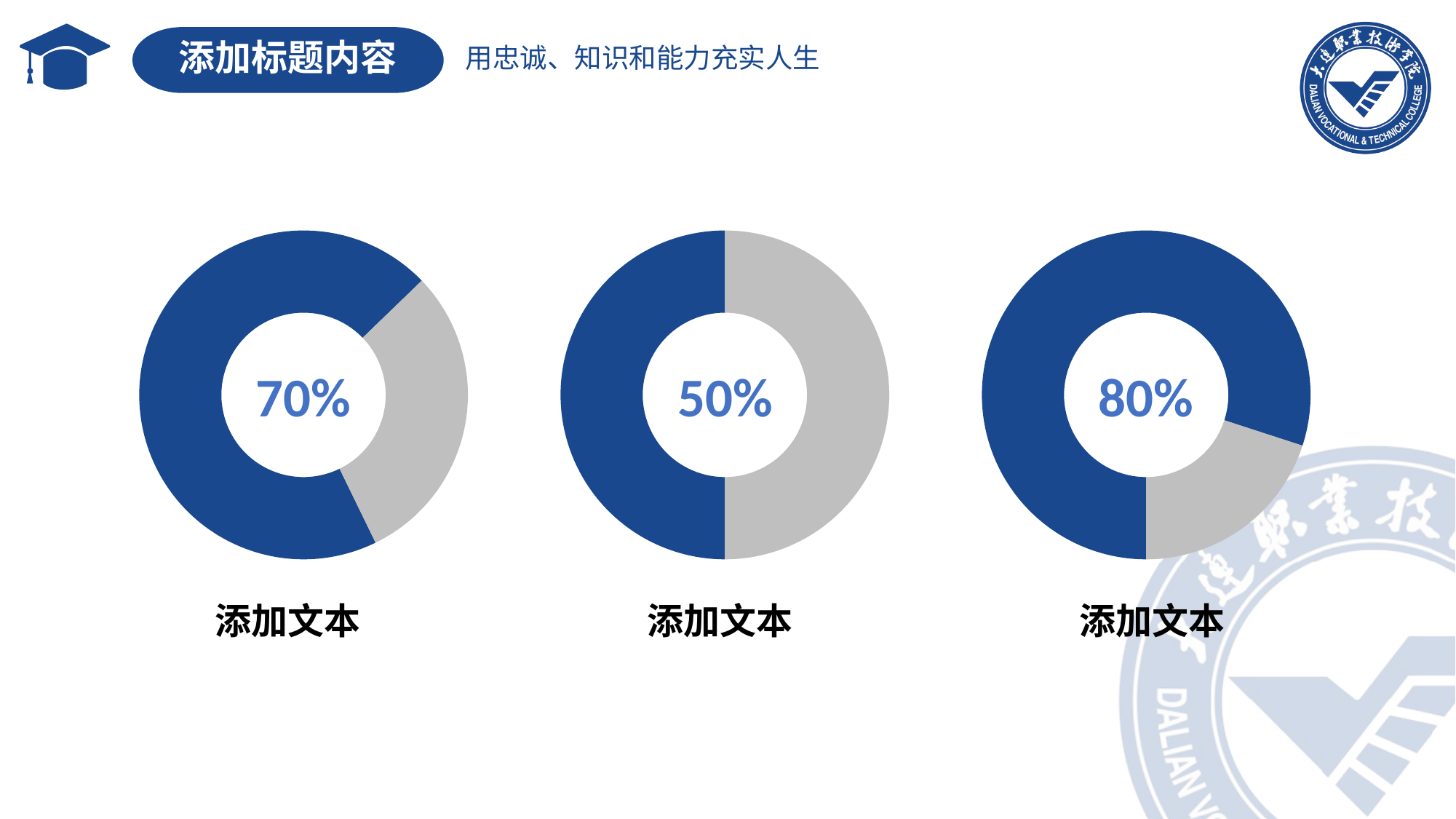

添加标题内容

### Chart

| Category | 成就 |
|---|---|
| 1st | 70.0 |
| 2nd | 30.0 |
70%

### Chart

| Category | 成就 |
|---|---|
| 1st | 50.0 |
| 2nd | 50.0 |
50%

### Chart

| Category | 成就 |
|---|---|
| 1st | 80.0 |
| 2nd | 20.0 |
80%
添加文本
添加文本
添加文本